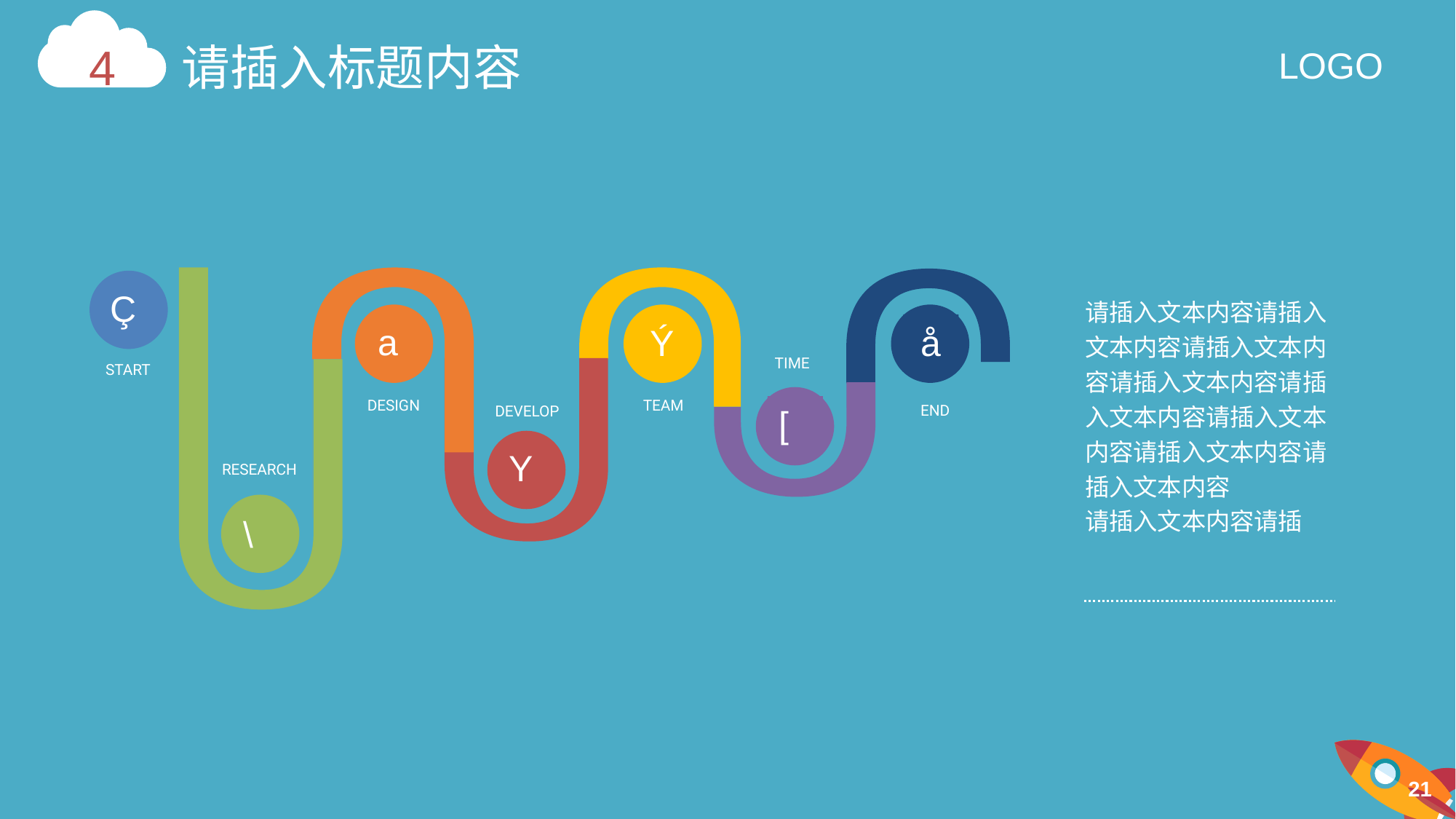

Ç
请插入文本内容请插入文本内容请插入文本内容请插入文本内容请插入文本内容请插入文本内容请插入文本内容请插入文本内容
请插入文本内容请插

a

Ý

å
TIME
START

[
TEAM
DESIGN
END
DEVELOP

Y
RESEARCH

\